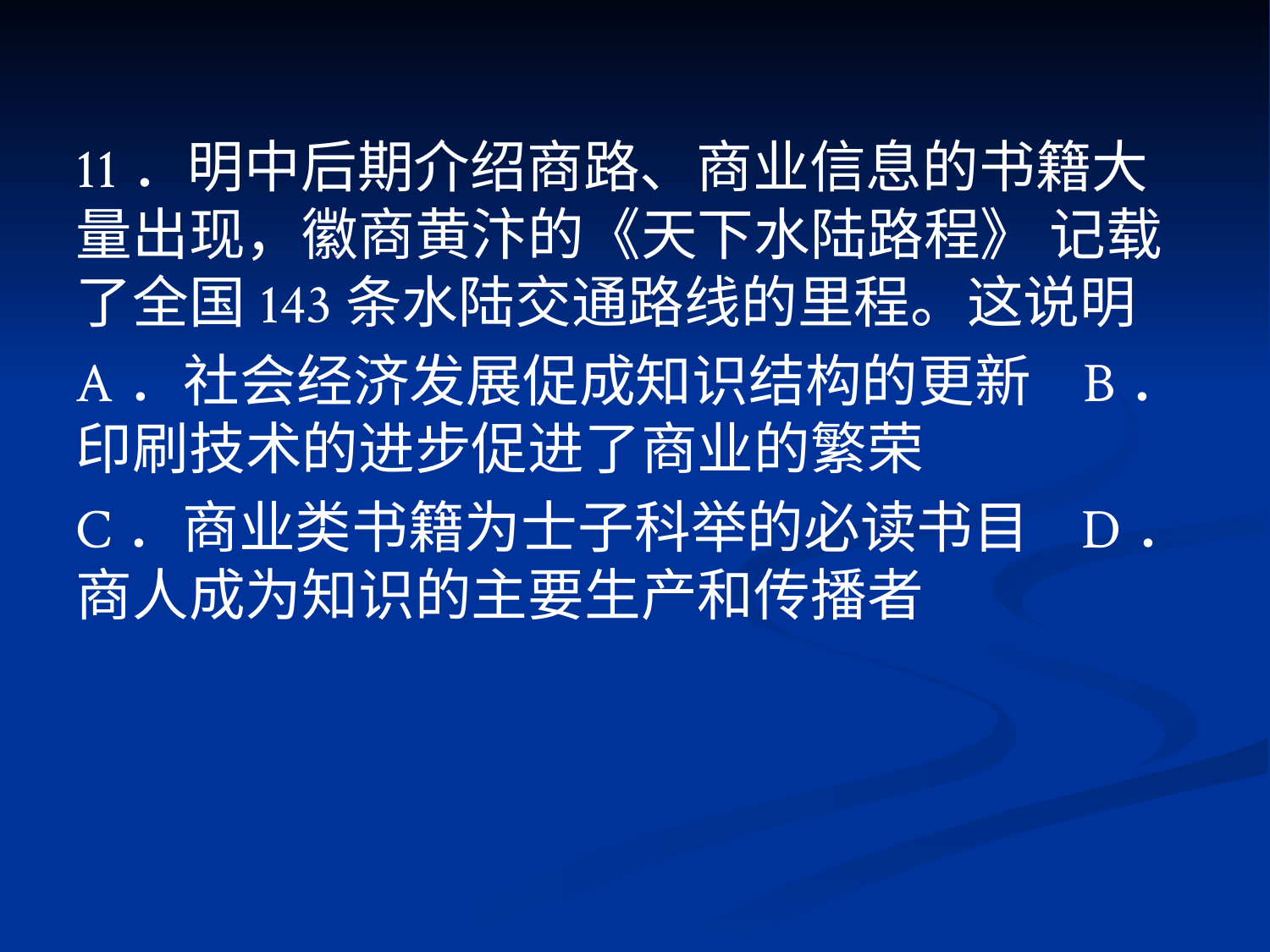

11．明中后期介绍商路、商业信息的书籍大量出现，徽商黄汴的《天下水陆路程》 记载了全国143条水陆交通路线的里程。这说明
A．社会经济发展促成知识结构的更新   B．印刷技术的进步促进了商业的繁荣
C．商业类书籍为士子科举的必读书目   D．商人成为知识的主要生产和传播者